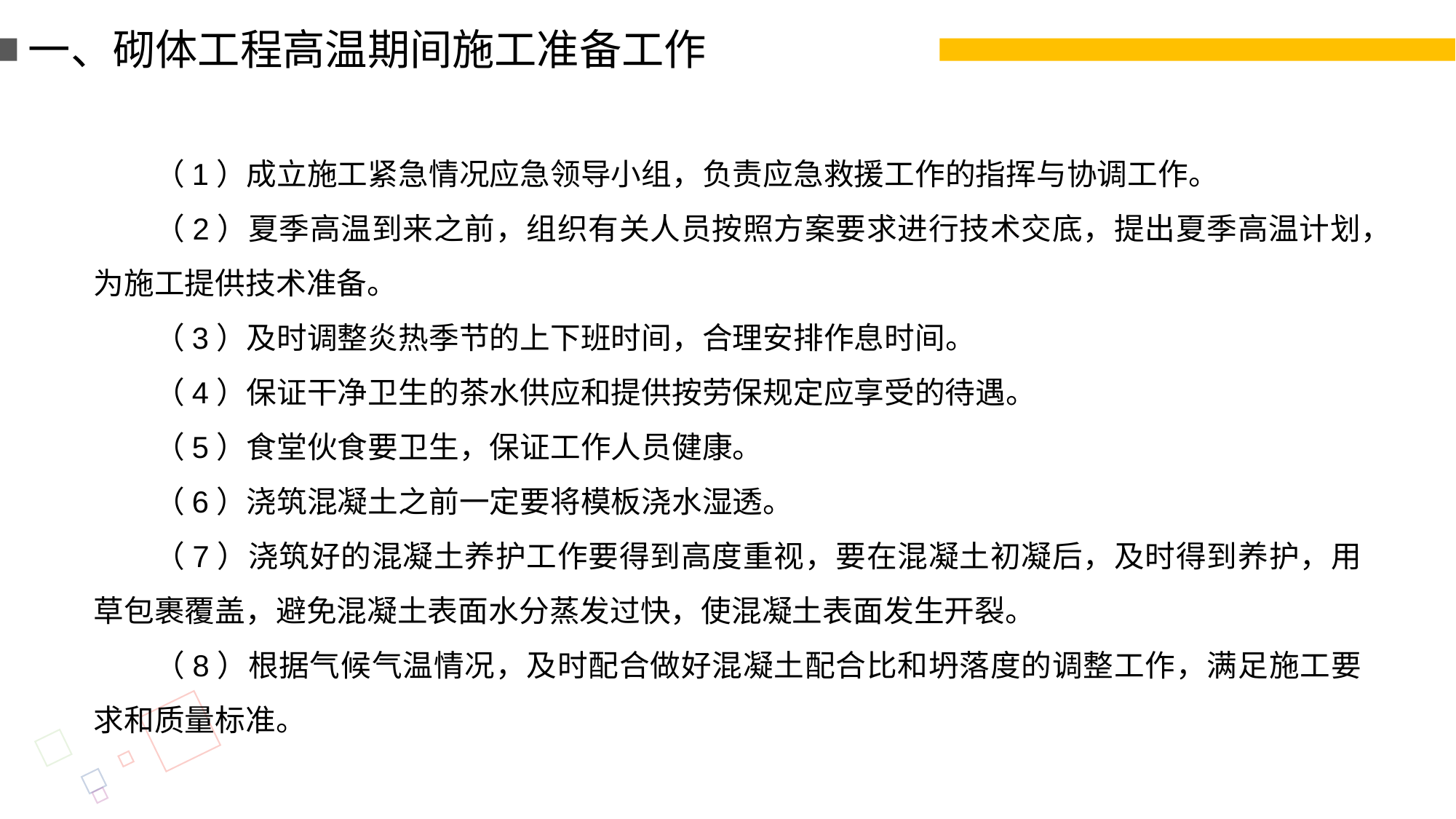

一、砌体工程高温期间施工准备工作
（1）成立施工紧急情况应急领导小组，负责应急救援工作的指挥与协调工作。
（2）夏季高温到来之前，组织有关人员按照方案要求进行技术交底，提出夏季高温计划，为施工提供技术准备。
（3）及时调整炎热季节的上下班时间，合理安排作息时间。
（4）保证干净卫生的茶水供应和提供按劳保规定应享受的待遇。
（5）食堂伙食要卫生，保证工作人员健康。
（6）浇筑混凝土之前一定要将模板浇水湿透。
（7）浇筑好的混凝土养护工作要得到高度重视，要在混凝土初凝后，及时得到养护，用草包裹覆盖，避免混凝土表面水分蒸发过快，使混凝土表面发生开裂。
（8）根据气候气温情况，及时配合做好混凝土配合比和坍落度的调整工作，满足施工要求和质量标准。